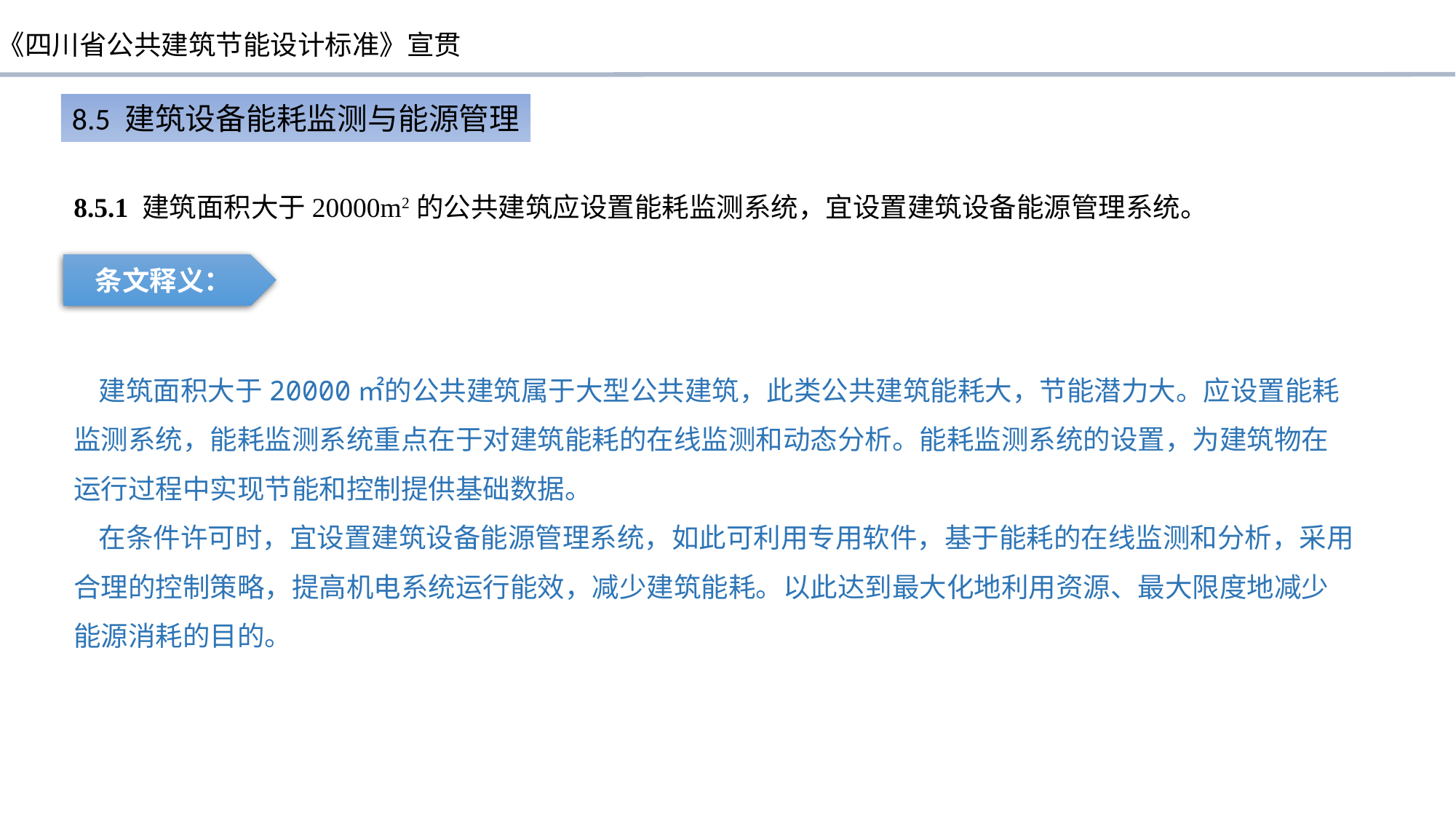

8.5 建筑设备能耗监测与能源管理
8.5.1 建筑面积大于20000m2的公共建筑应设置能耗监测系统，宜设置建筑设备能源管理系统。
条文释义：
   建筑面积大于20000㎡的公共建筑属于大型公共建筑，此类公共建筑能耗大，节能潜力大。应设置能耗监测系统，能耗监测系统重点在于对建筑能耗的在线监测和动态分析。能耗监测系统的设置，为建筑物在运行过程中实现节能和控制提供基础数据。
   在条件许可时，宜设置建筑设备能源管理系统，如此可利用专用软件，基于能耗的在线监测和分析，采用合理的控制策略，提高机电系统运行能效，减少建筑能耗。以此达到最大化地利用资源、最大限度地减少能源消耗的目的。